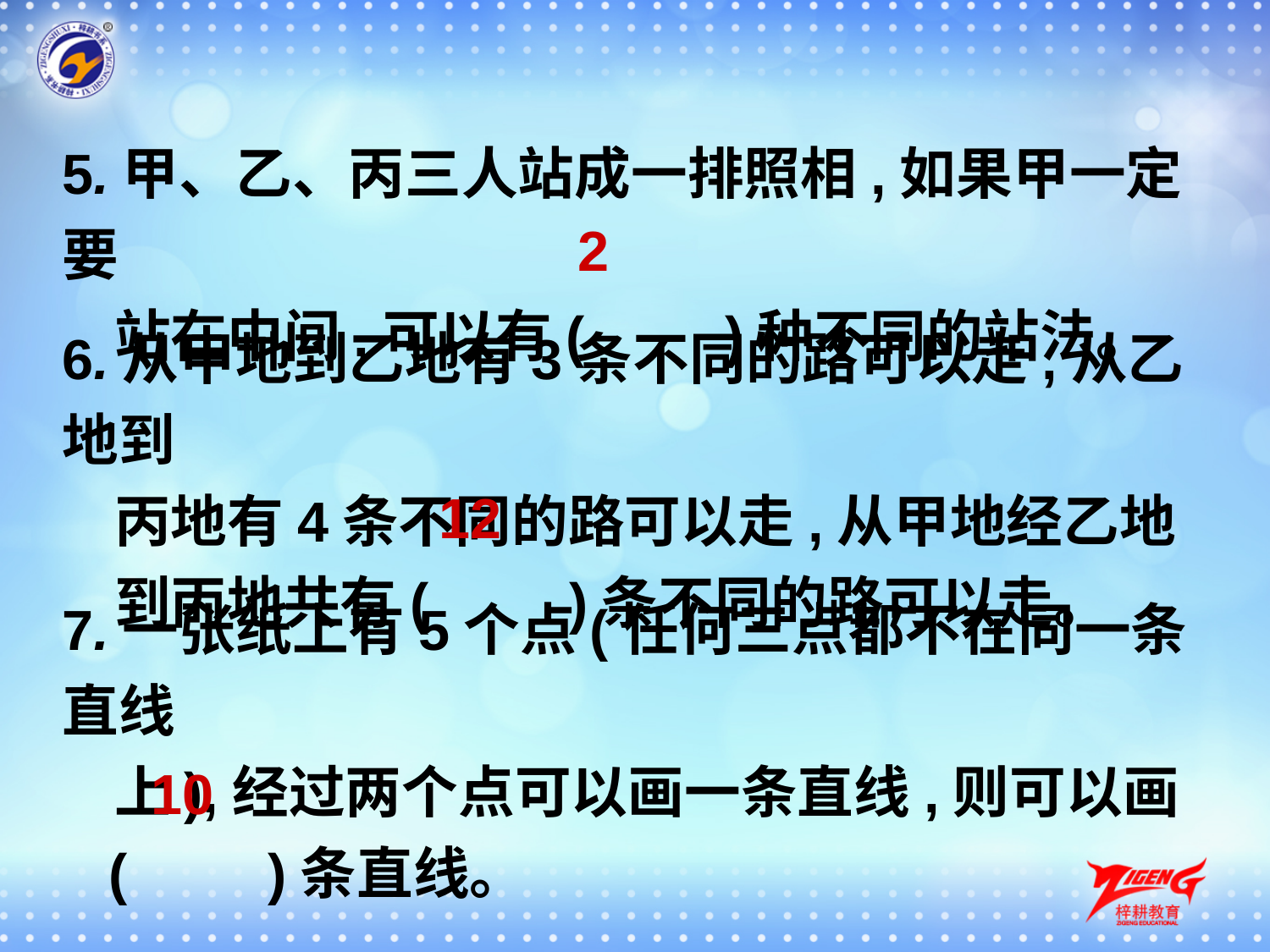

5.甲、乙、丙三人站成一排照相,如果甲一定要
   站在中间,可以有(　　)种不同的站法。
2
6.从甲地到乙地有3条不同的路可以走,从乙地到
   丙地有4条不同的路可以走,从甲地经乙地
   到丙地共有(　　)条不同的路可以走。
12
7.一张纸上有5个点(任何三点都不在同一条直线
   上),经过两个点可以画一条直线,则可以画
   (　　)条直线。
10